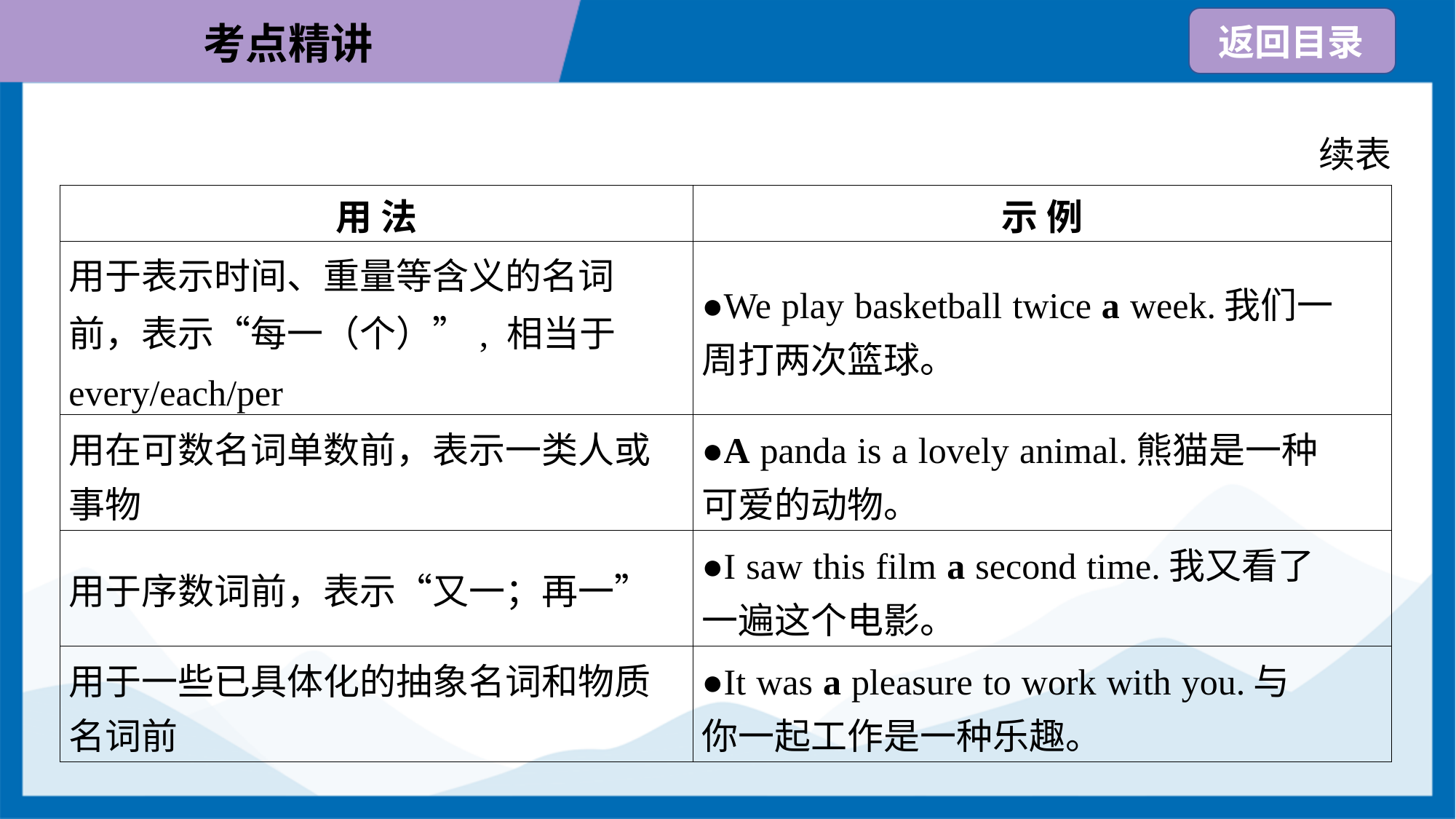

续表
| 用 法 | 示 例 |
| --- | --- |
| 用于表示时间、重量等含义的名词 前，表示“每一（个）”, 相当于 every/each/per | ●We play basketball twice a week.我们一 周打两次篮球。 |
| 用在可数名词单数前，表示一类人或 事物 | ●A panda is a lovely animal.熊猫是一种 可爱的动物。 |
| 用于序数词前，表示“又一；再一” | ●I saw this film a second time.我又看了 一遍这个电影。 |
| 用于一些已具体化的抽象名词和物质 名词前 | ●It was a pleasure to work with you.与 你一起工作是一种乐趣。 |